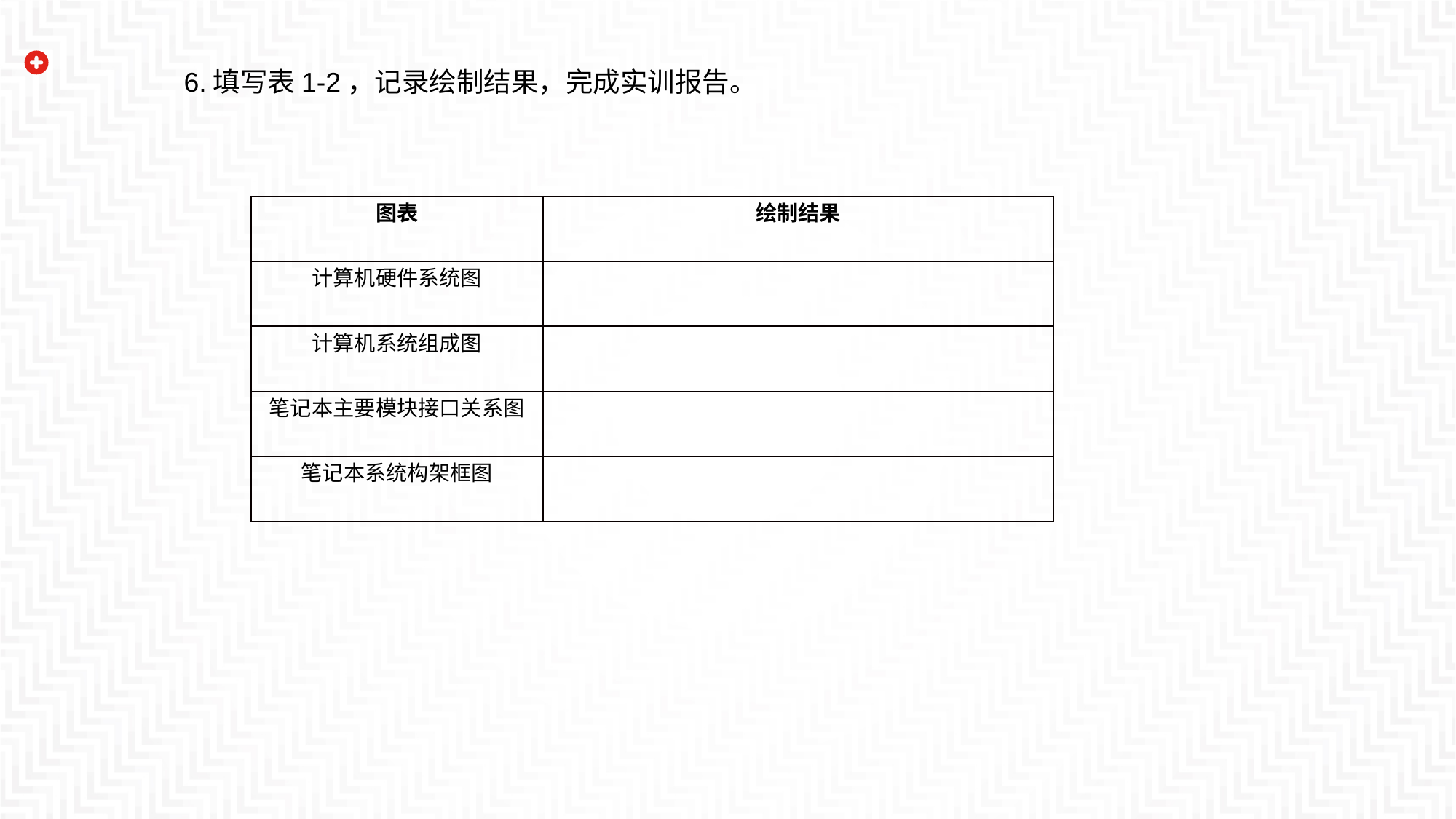

6.填写表1-2，记录绘制结果，完成实训报告。

| 图表 | 绘制结果 |
| --- | --- |
| 计算机硬件系统图 |  |
| 计算机系统组成图 |  |
| 笔记本主要模块接口关系图 |  |
| 笔记本系统构架框图 |  |